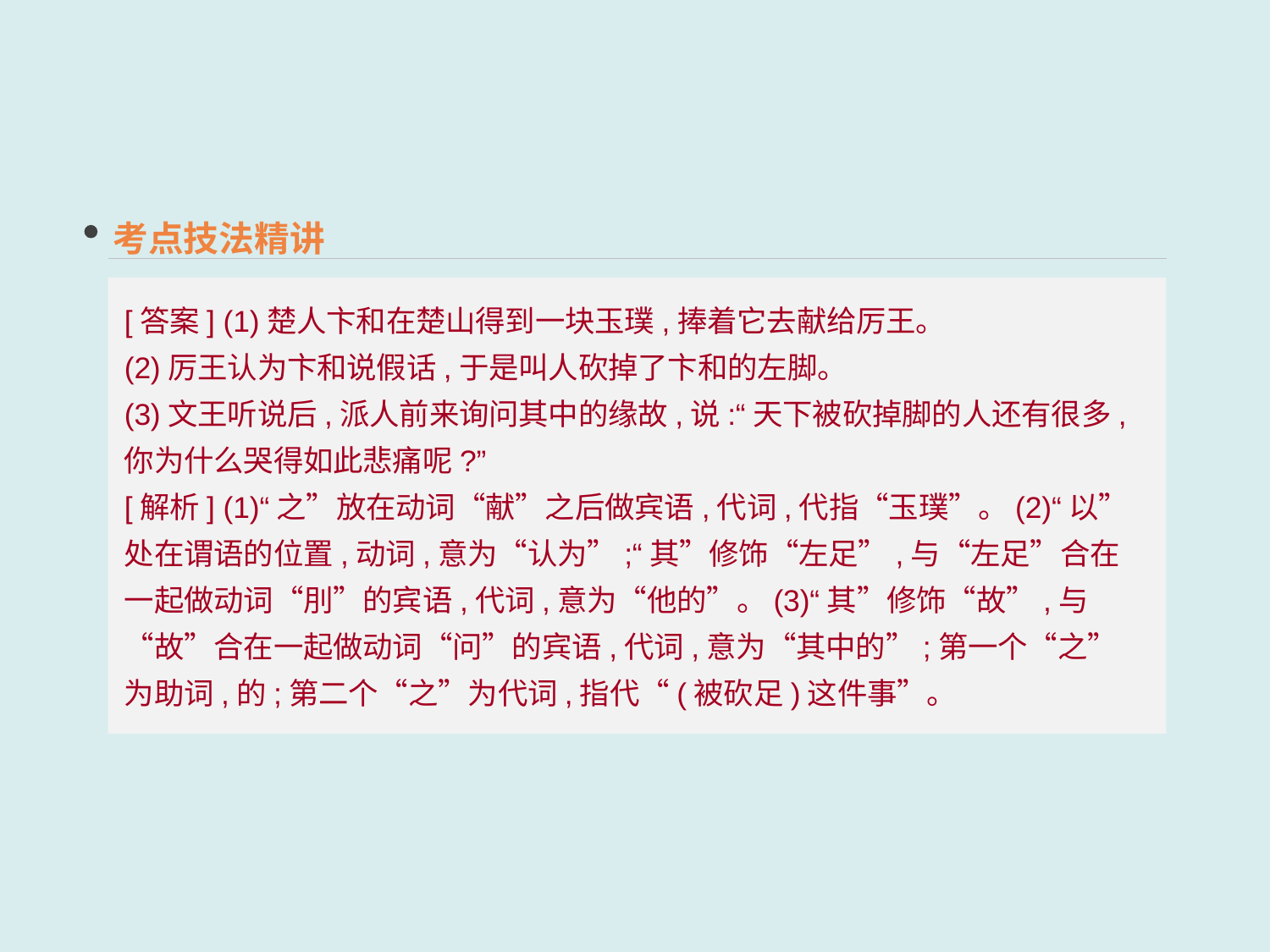

考点技法精讲

[答案] (1)楚人卞和在楚山得到一块玉璞,捧着它去献给厉王。
(2)厉王认为卞和说假话,于是叫人砍掉了卞和的左脚。
(3)文王听说后,派人前来询问其中的缘故,说:“天下被砍掉脚的人还有很多,你为什么哭得如此悲痛呢?”
[解析] (1)“之”放在动词“献”之后做宾语,代词,代指“玉璞”。(2)“以”处在谓语的位置,动词,意为“认为”;“其”修饰“左足”,与“左足”合在一起做动词“刖”的宾语,代词,意为“他的”。(3)“其”修饰“故”,与“故”合在一起做动词“问”的宾语,代词,意为“其中的”;第一个“之”为助词,的;第二个“之”为代词,指代“(被砍足)这件事”。